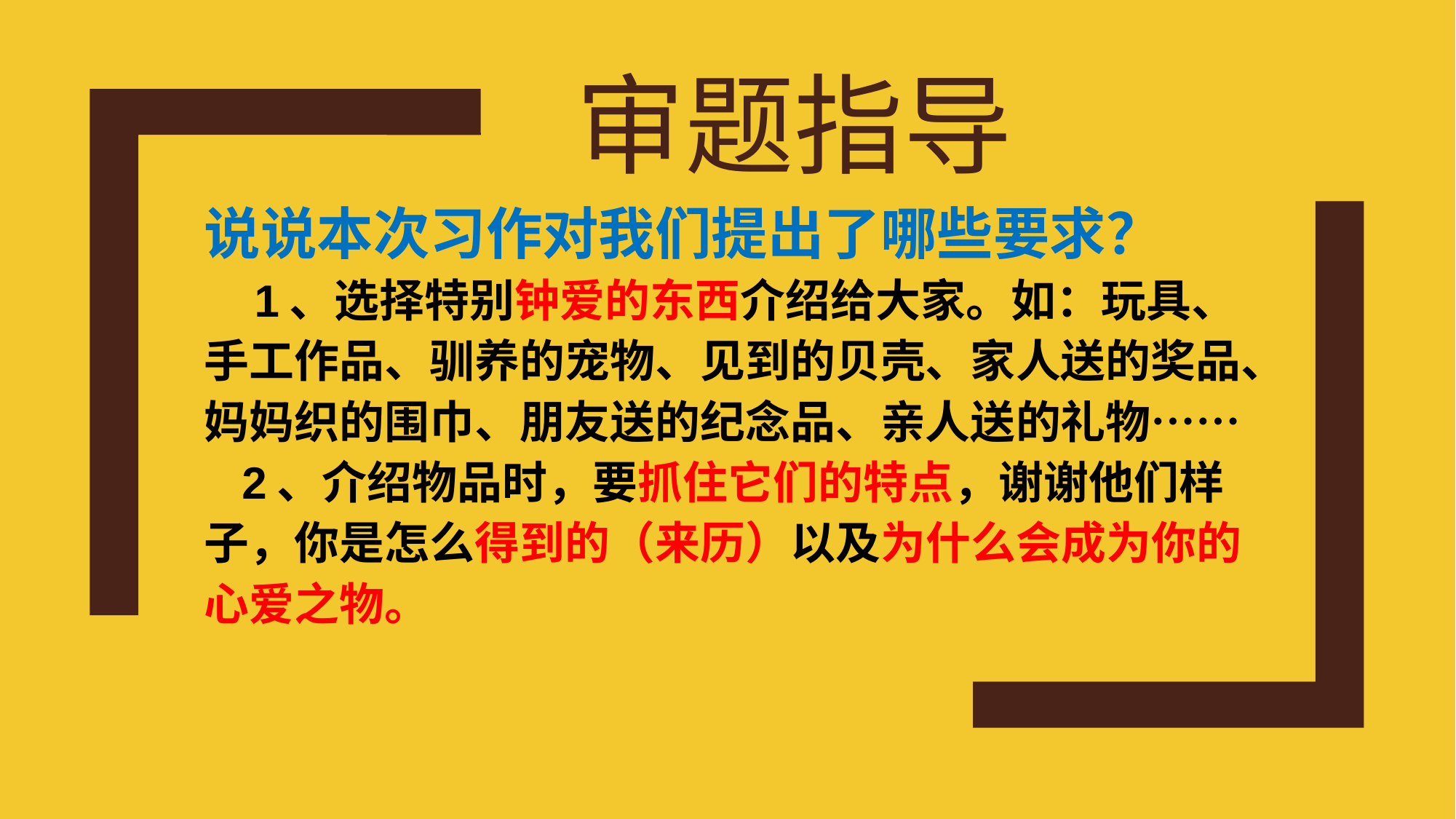

# 审题指导
说说本次习作对我们提出了哪些要求？
    1、选择特别钟爱的东西介绍给大家。如：玩具、手工作品、驯养的宠物、见到的贝壳、家人送的奖品、妈妈织的围巾、朋友送的纪念品、亲人送的礼物……
   2、介绍物品时，要抓住它们的特点，谢谢他们样子，你是怎么得到的（来历）以及为什么会成为你的心爱之物。